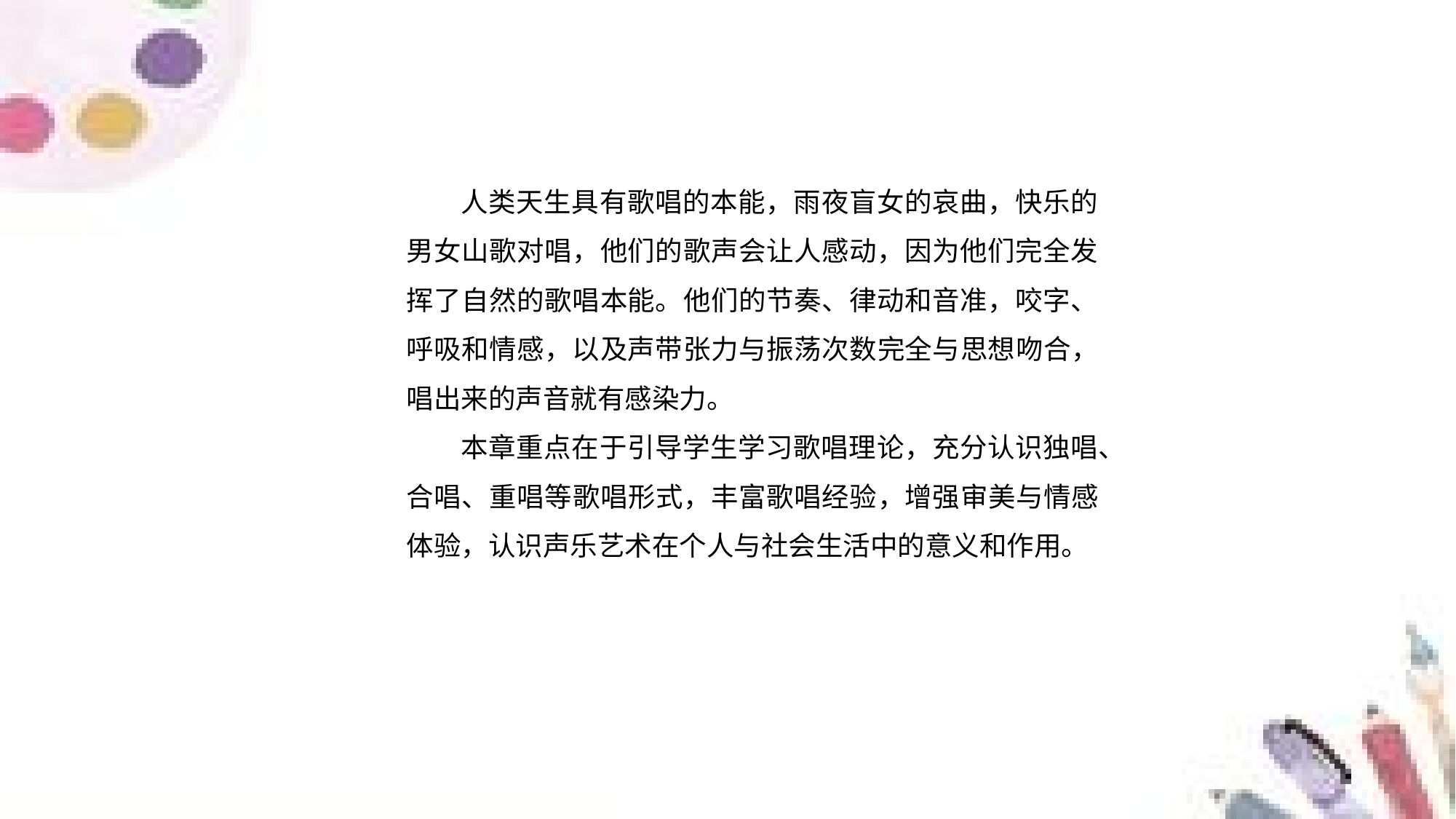

人类天生具有歌唱的本能，雨夜盲女的哀曲，快乐的男女山歌对唱，他们的歌声会让人感动，因为他们完全发挥了自然的歌唱本能。他们的节奏、律动和音准，咬字、呼吸和情感，以及声带张力与振荡次数完全与思想吻合，唱出来的声音就有感染力。
本章重点在于引导学生学习歌唱理论，充分认识独唱、合唱、重唱等歌唱形式，丰富歌唱经验，增强审美与情感体验，认识声乐艺术在个人与社会生活中的意义和作用。
7